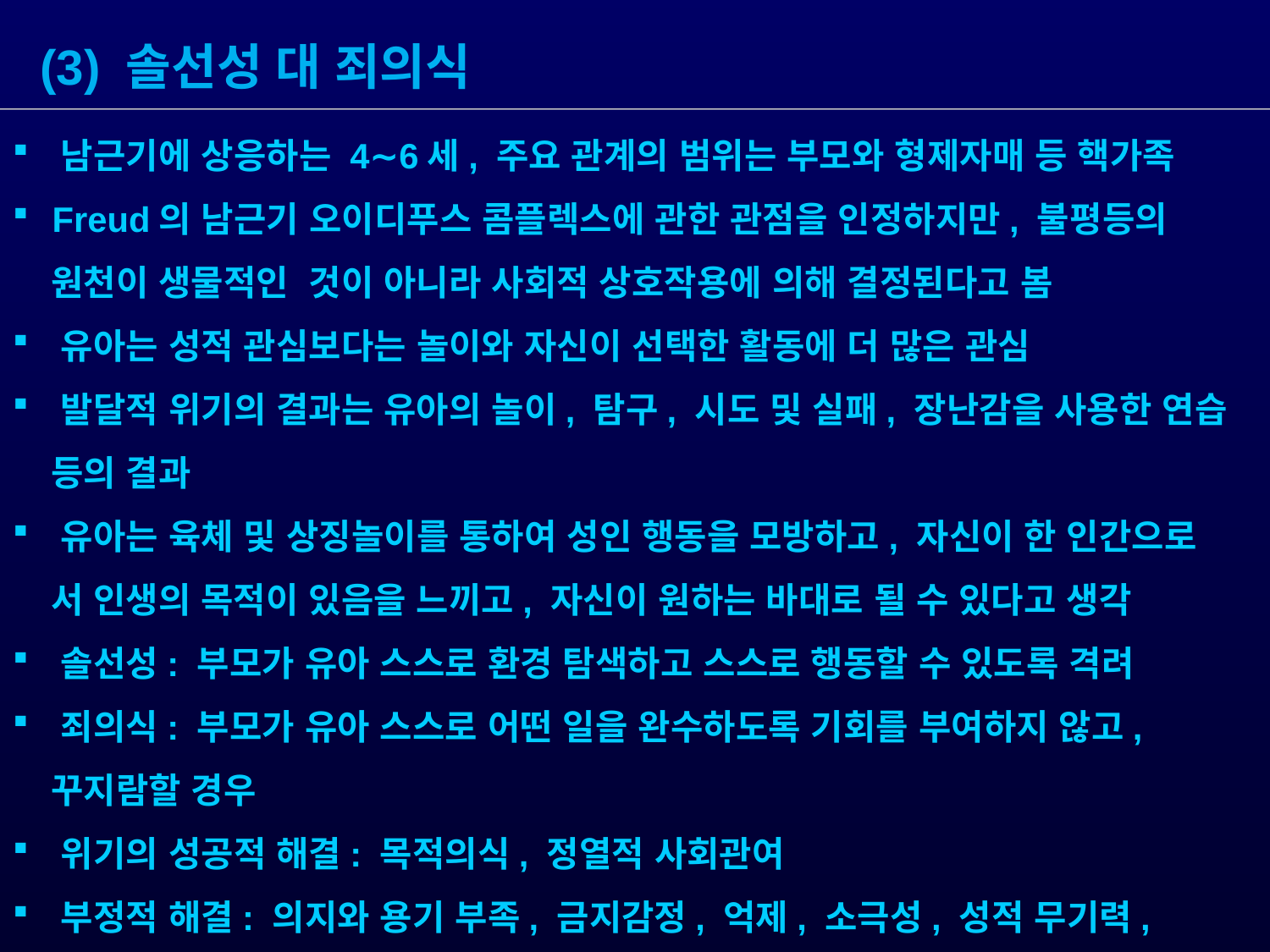

(3) 솔선성 대 죄의식
 남근기에 상응하는 4∼6세, 주요 관계의 범위는 부모와 형제자매 등 핵가족
 Freud의 남근기 오이디푸스 콤플렉스에 관한 관점을 인정하지만, 불평등의
   원천이 생물적인  것이 아니라 사회적 상호작용에 의해 결정된다고 봄
 유아는 성적 관심보다는 놀이와 자신이 선택한 활동에 더 많은 관심
 발달적 위기의 결과는 유아의 놀이, 탐구, 시도 및 실패, 장난감을 사용한 연습
   등의 결과
 유아는 육체 및 상징놀이를 통하여 성인 행동을 모방하고, 자신이 한 인간으로
   서 인생의 목적이 있음을 느끼고, 자신이 원하는 바대로 될 수 있다고 생각
 솔선성: 부모가 유아 스스로 환경 탐색하고 스스로 행동할 수 있도록 격려
 죄의식: 부모가 유아 스스로 어떤 일을 완수하도록 기회를 부여하지 않고,
   꾸지람할 경우
 위기의 성공적 해결: 목적의식, 정열적 사회관여
 부정적 해결: 의지와 용기 부족, 금지감정, 억제, 소극성, 성적 무기력, 불감증 등